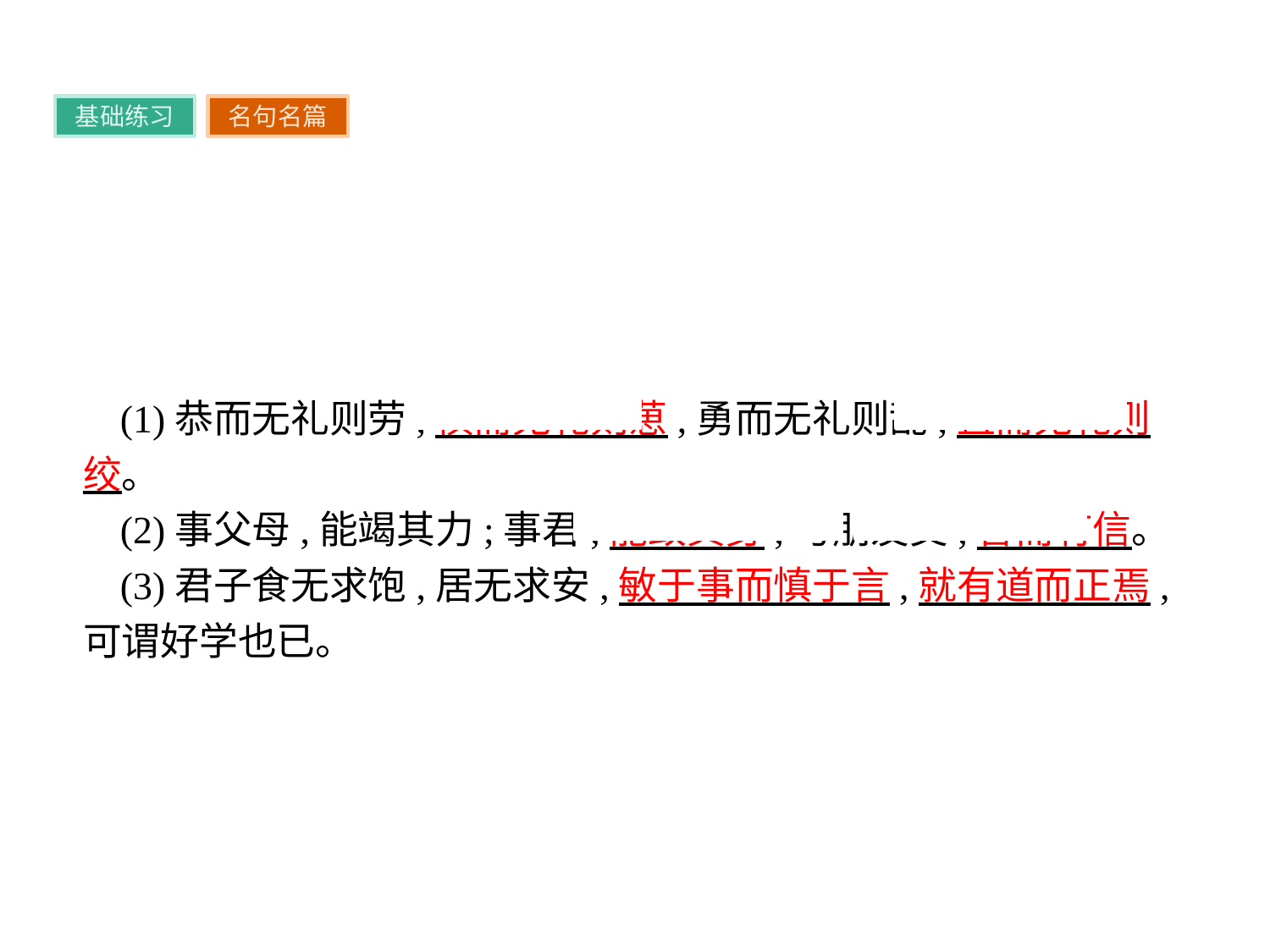

基础练习
名句名篇
(1)恭而无礼则劳,慎而无礼则葸,勇而无礼则乱,直而无礼则绞。
(2)事父母,能竭其力;事君,能致其身;与朋友交,言而有信。
(3)君子食无求饱,居无求安,敏于事而慎于言,就有道而正焉,可谓好学也已。